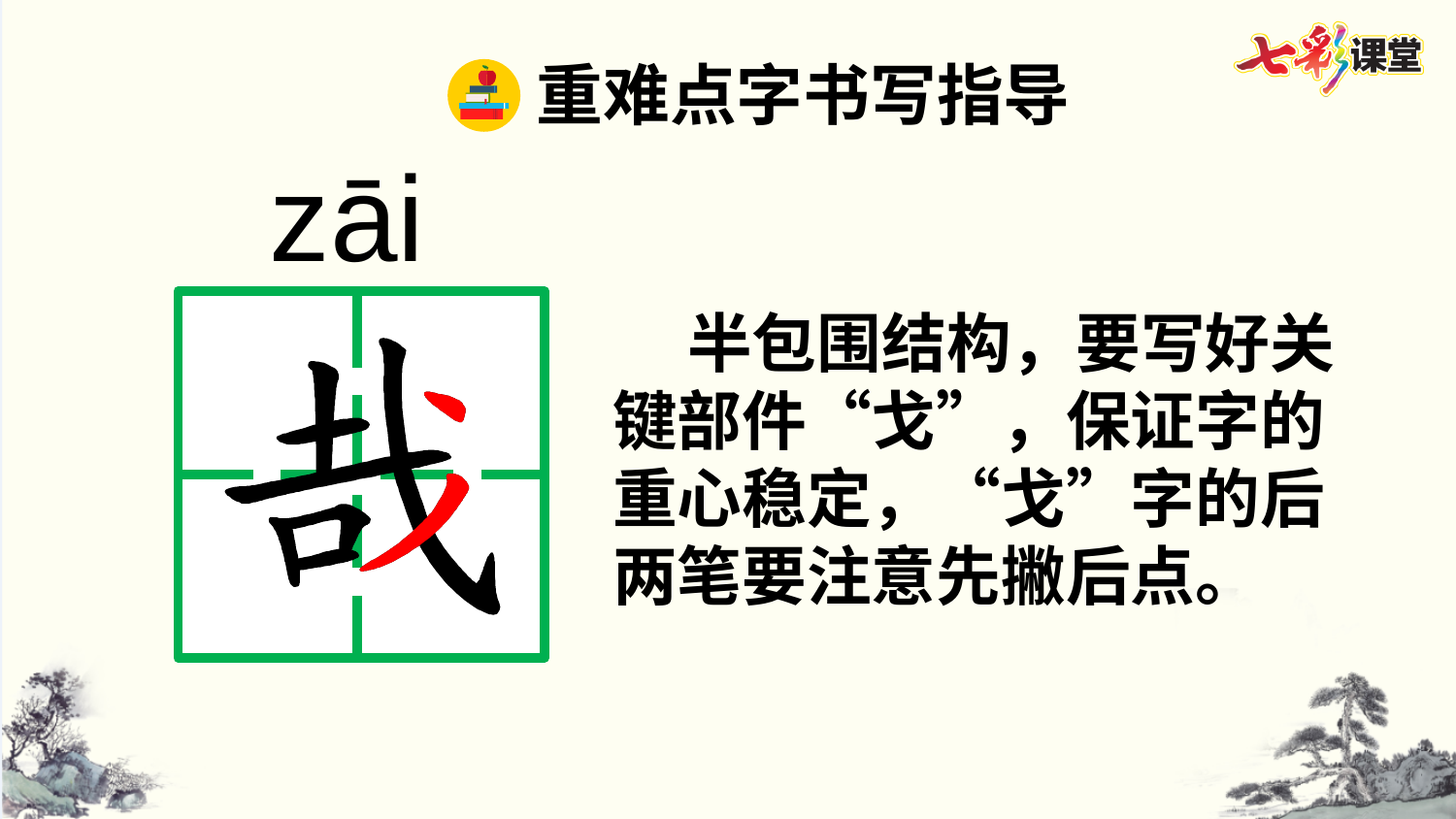

重难点字书写指导

zāi

    半包围结构，要写好关键部件“戈”，保证字的重心稳定，“戈”字的后两笔要注意先撇后点。